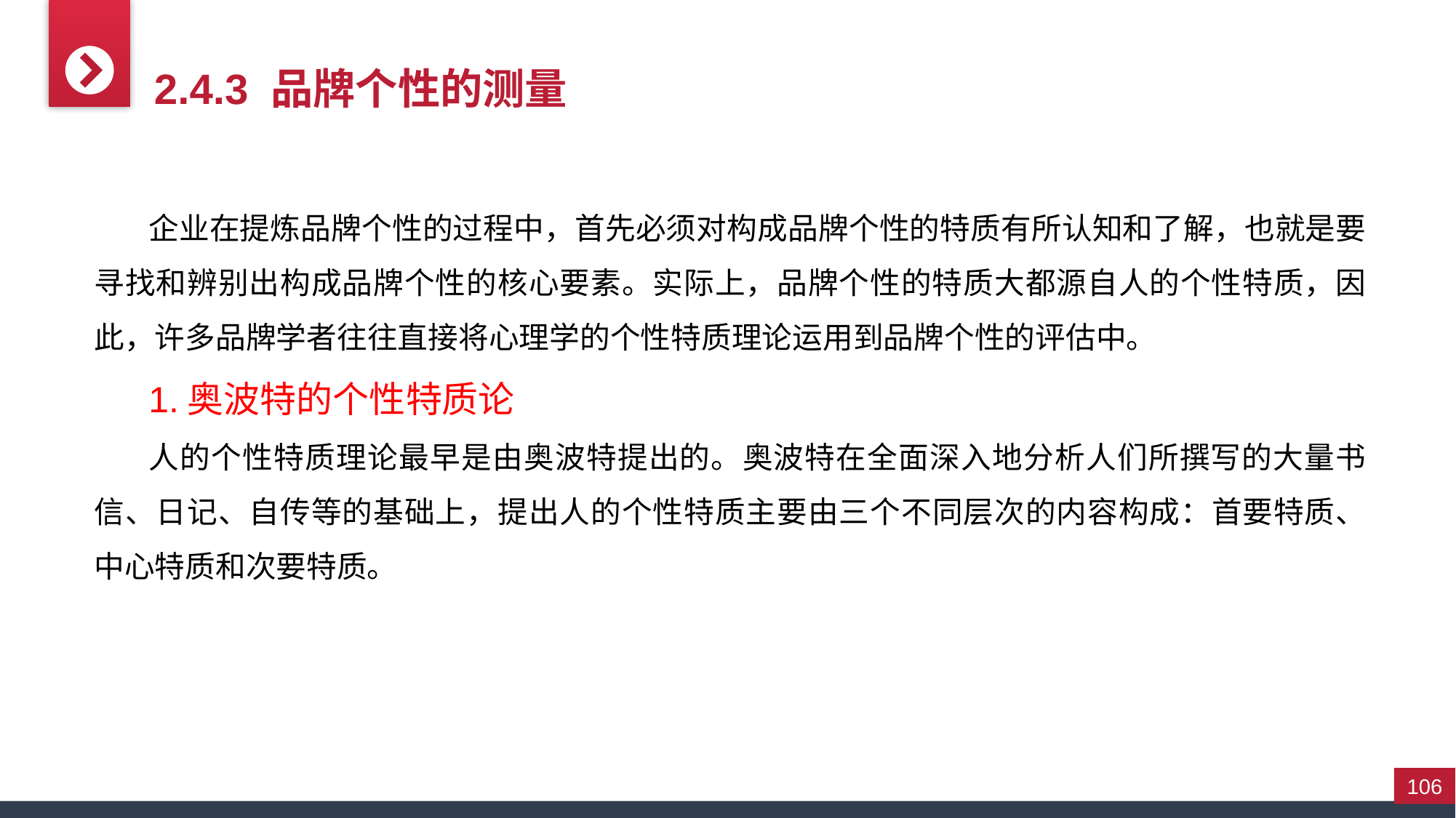

2.4.3 品牌个性的测量
企业在提炼品牌个性的过程中，首先必须对构成品牌个性的特质有所认知和了解，也就是要寻找和辨别出构成品牌个性的核心要素。实际上，品牌个性的特质大都源自人的个性特质，因此，许多品牌学者往往直接将心理学的个性特质理论运用到品牌个性的评估中。
1.奥波特的个性特质论
人的个性特质理论最早是由奥波特提出的。奥波特在全面深入地分析人们所撰写的大量书信、日记、自传等的基础上，提出人的个性特质主要由三个不同层次的内容构成：首要特质、中心特质和次要特质。